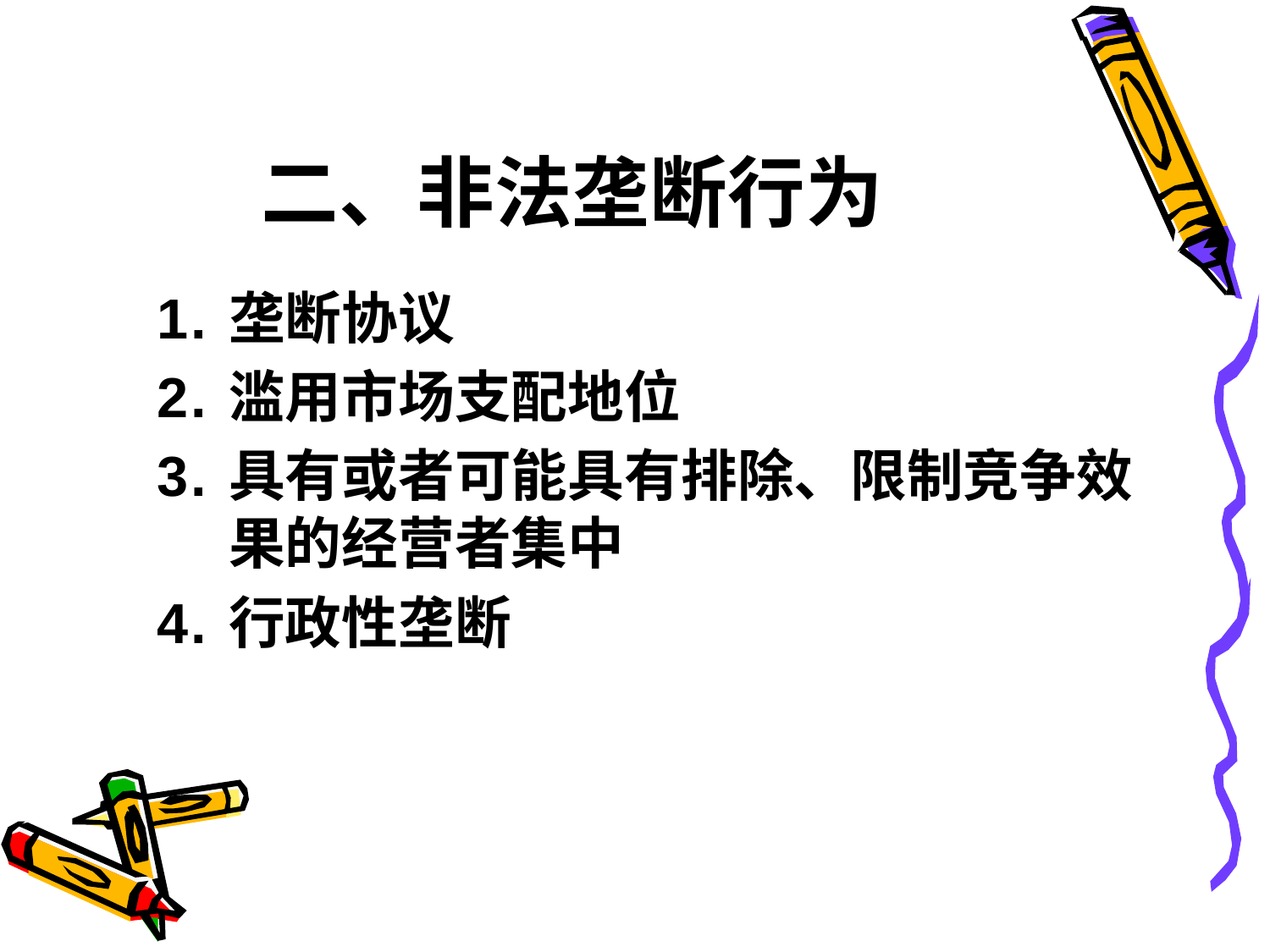

# 二、非法垄断行为
垄断协议
滥用市场支配地位
具有或者可能具有排除、限制竞争效果的经营者集中
行政性垄断